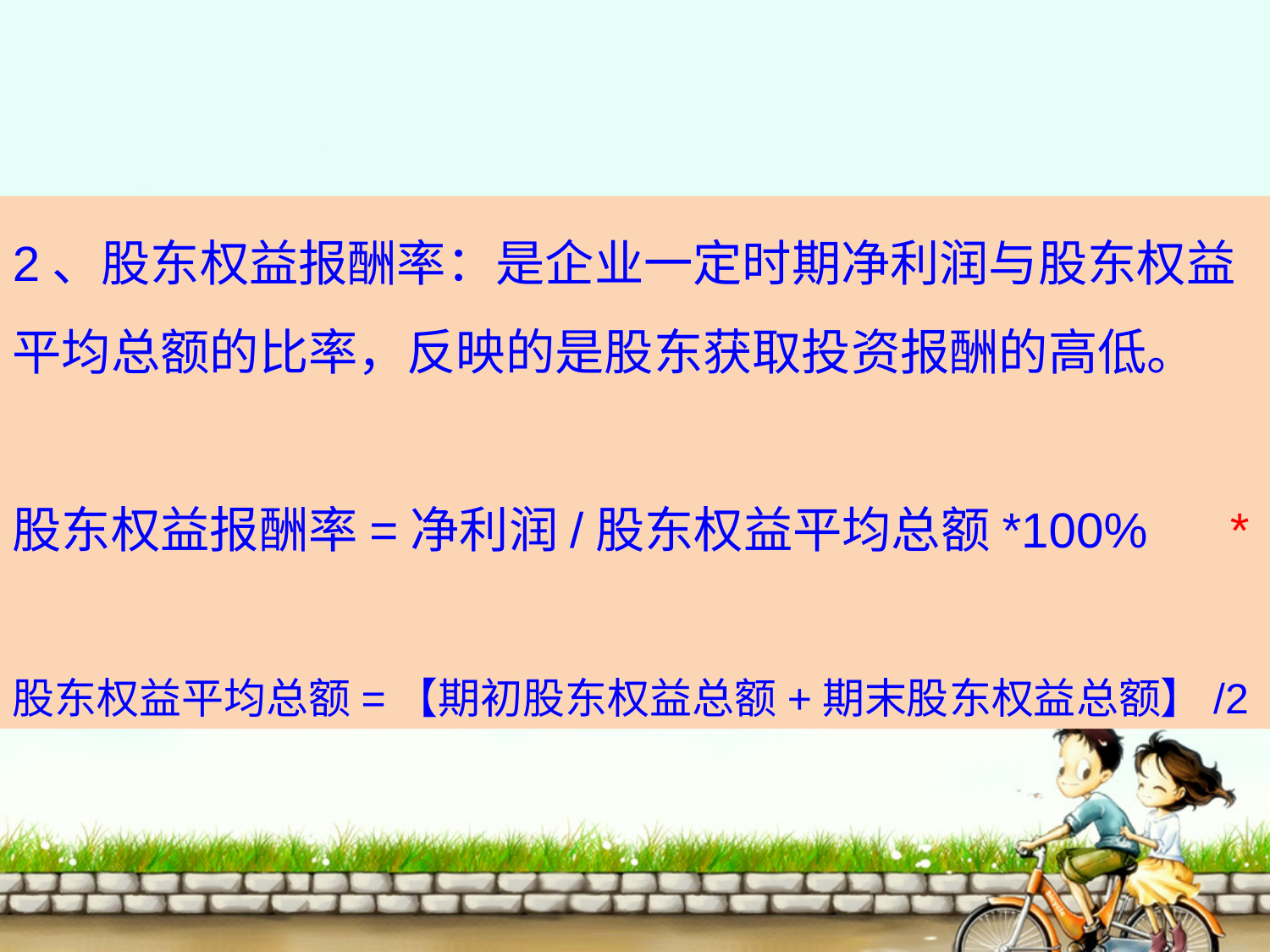

2、股东权益报酬率：是企业一定时期净利润与股东权益平均总额的比率，反映的是股东获取投资报酬的高低。

股东权益报酬率=净利润/股东权益平均总额*100%      *
股东权益平均总额=【期初股东权益总额+期末股东权益总额】/2